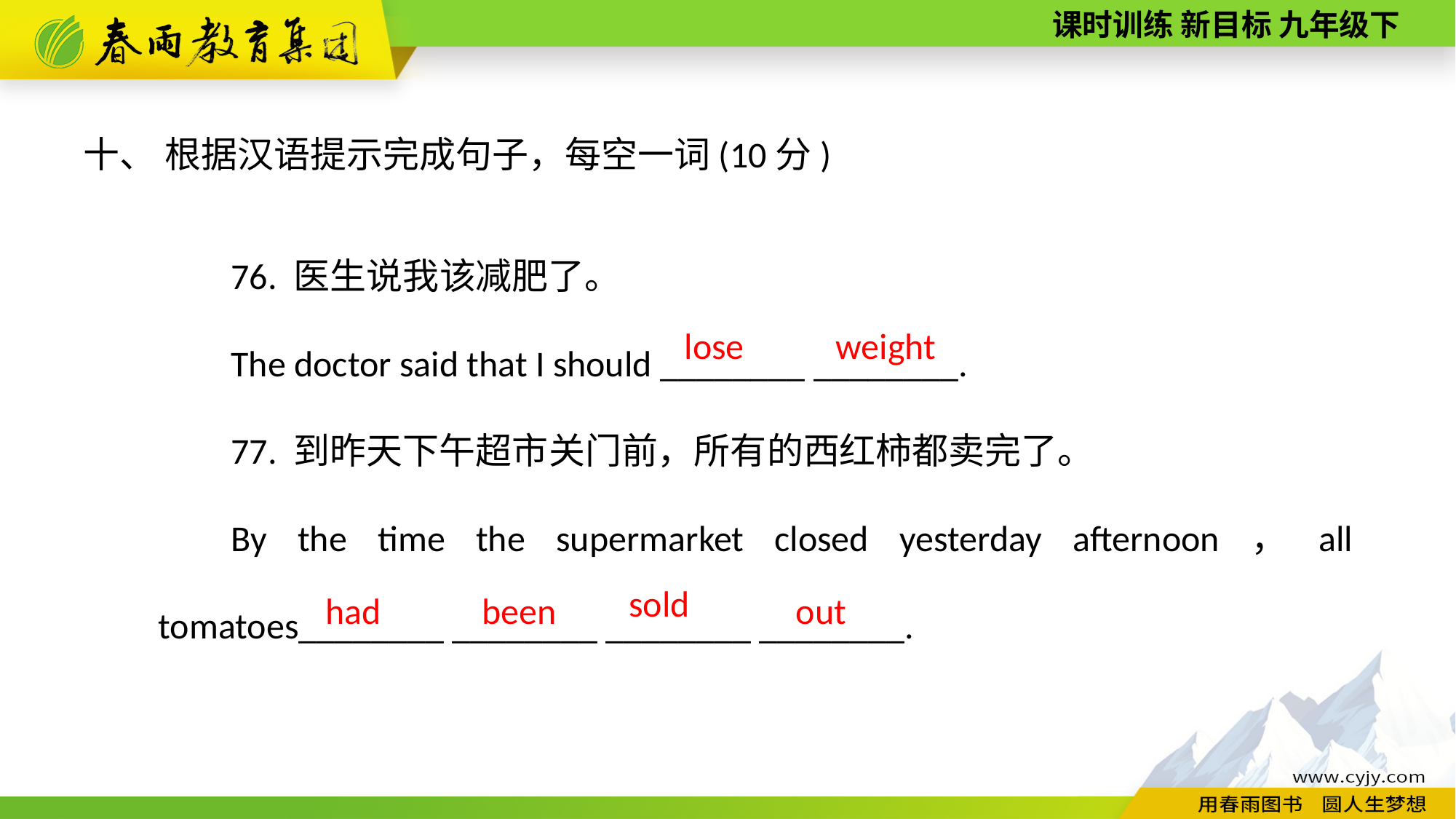

十、 根据汉语提示完成句子，每空一词(10分)
76. 医生说我该减肥了。
The doctor said that I should ________ ________.
77. 到昨天下午超市关门前，所有的西红柿都卖完了。
By the time the supermarket closed yesterday afternoon，all tomatoes________ ________ ________ ________.
lose
weight
sold
out
had
been